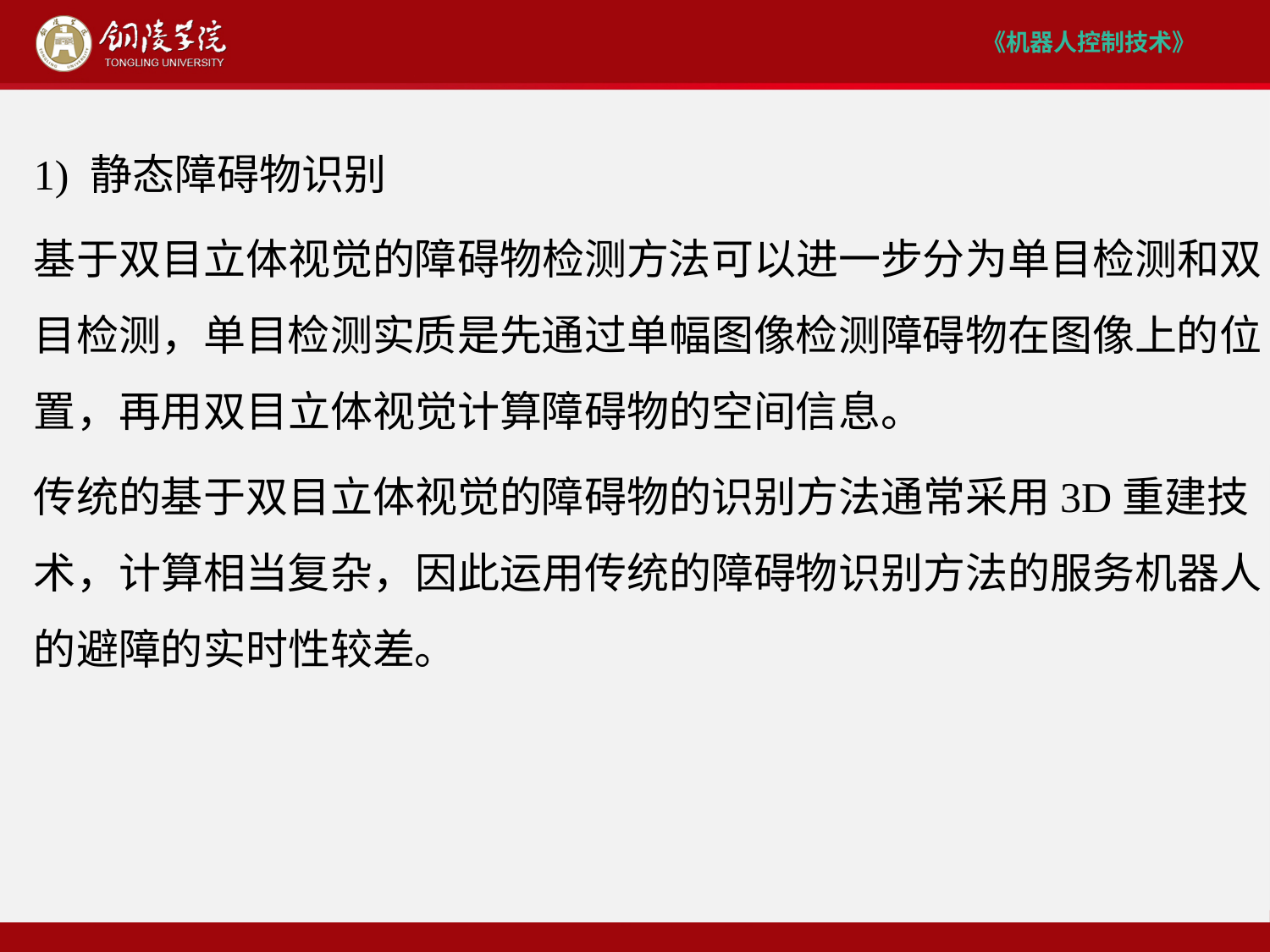

1) 静态障碍物识别
基于双目立体视觉的障碍物检测方法可以进一步分为单目检测和双目检测，单目检测实质是先通过单幅图像检测障碍物在图像上的位置，再用双目立体视觉计算障碍物的空间信息。
传统的基于双目立体视觉的障碍物的识别方法通常采用3D重建技术，计算相当复杂，因此运用传统的障碍物识别方法的服务机器人的避障的实时性较差。